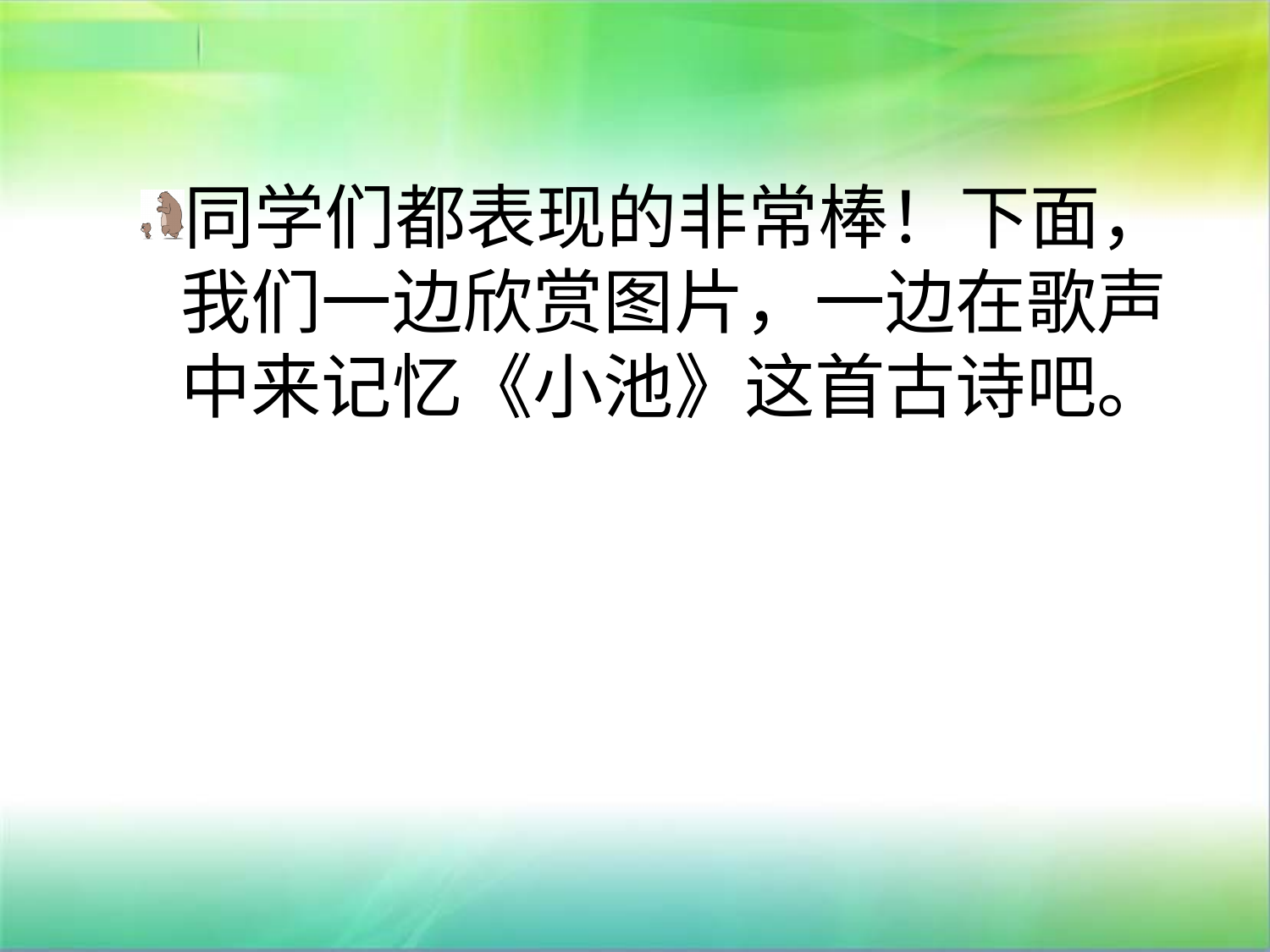

同学们都表现的非常棒！下面，我们一边欣赏图片，一边在歌声中来记忆《小池》这首古诗吧。